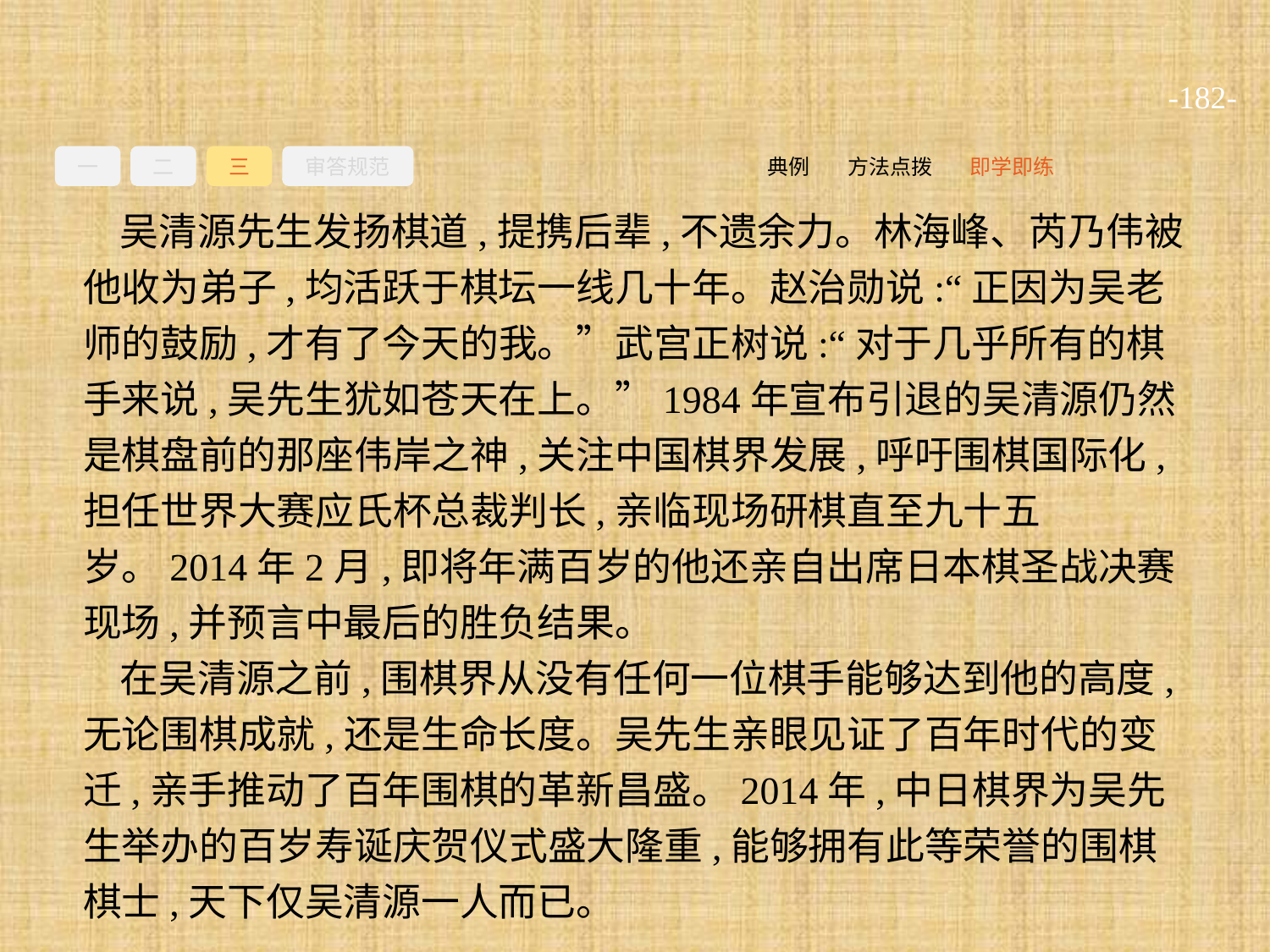

-182-
一
二
三
审答规范
即学即练
方法点拨
典例
吴清源先生发扬棋道,提携后辈,不遗余力。林海峰、芮乃伟被他收为弟子,均活跃于棋坛一线几十年。赵治勋说:“正因为吴老师的鼓励,才有了今天的我。”武宫正树说:“对于几乎所有的棋手来说,吴先生犹如苍天在上。”1984年宣布引退的吴清源仍然是棋盘前的那座伟岸之神,关注中国棋界发展,呼吁围棋国际化,担任世界大赛应氏杯总裁判长,亲临现场研棋直至九十五岁。2014年2月,即将年满百岁的他还亲自出席日本棋圣战决赛现场,并预言中最后的胜负结果。
在吴清源之前,围棋界从没有任何一位棋手能够达到他的高度,无论围棋成就,还是生命长度。吴先生亲眼见证了百年时代的变迁,亲手推动了百年围棋的革新昌盛。2014年,中日棋界为吴先生举办的百岁寿诞庆贺仪式盛大隆重,能够拥有此等荣誉的围棋棋士,天下仅吴清源一人而已。